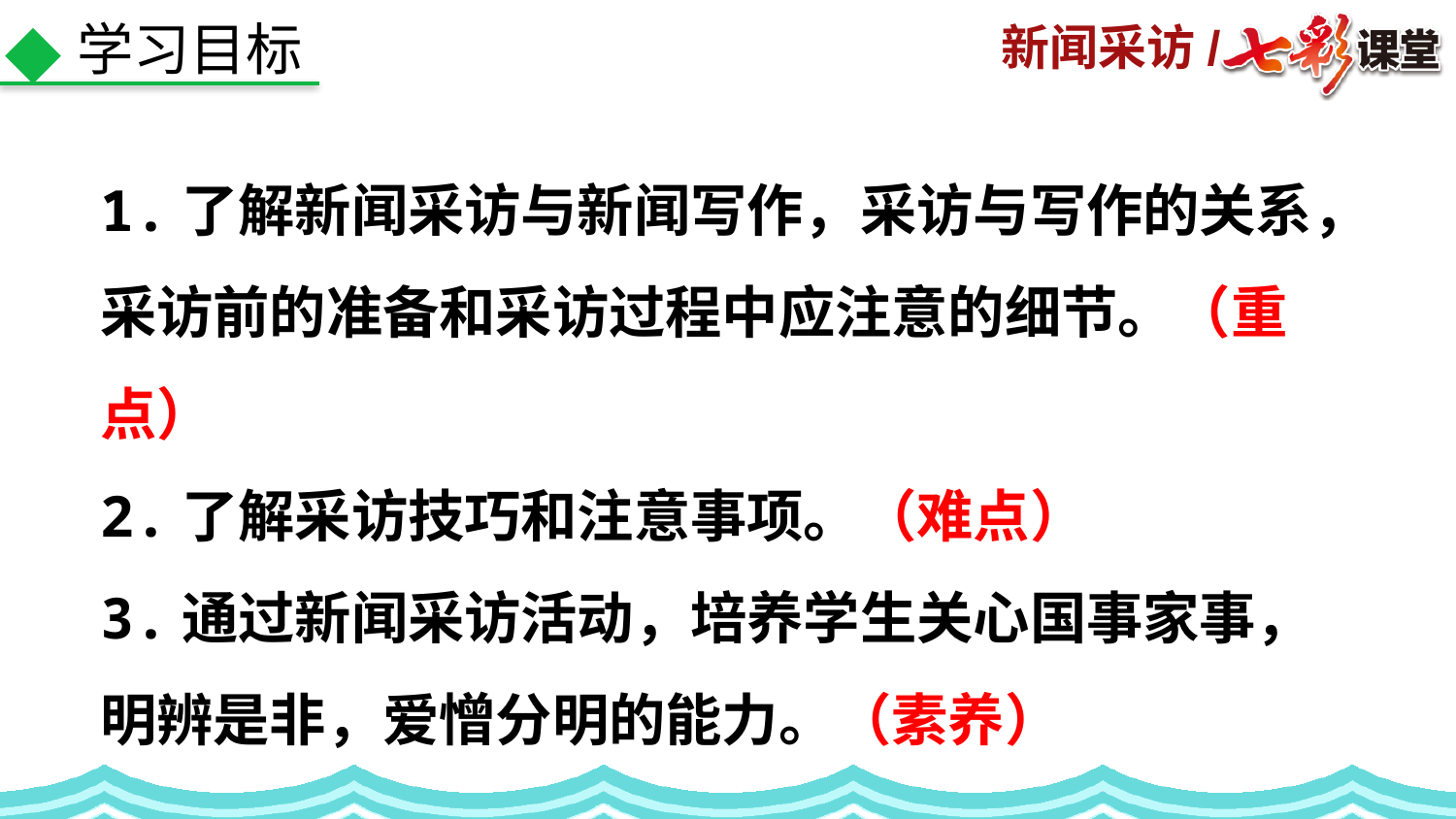

学习目标

1.了解新闻采访与新闻写作，采访与写作的关系，采访前的准备和采访过程中应注意的细节。（重点）
2.了解采访技巧和注意事项。（难点）
3.通过新闻采访活动，培养学生关心国事家事，明辨是非，爱憎分明的能力。（素养）